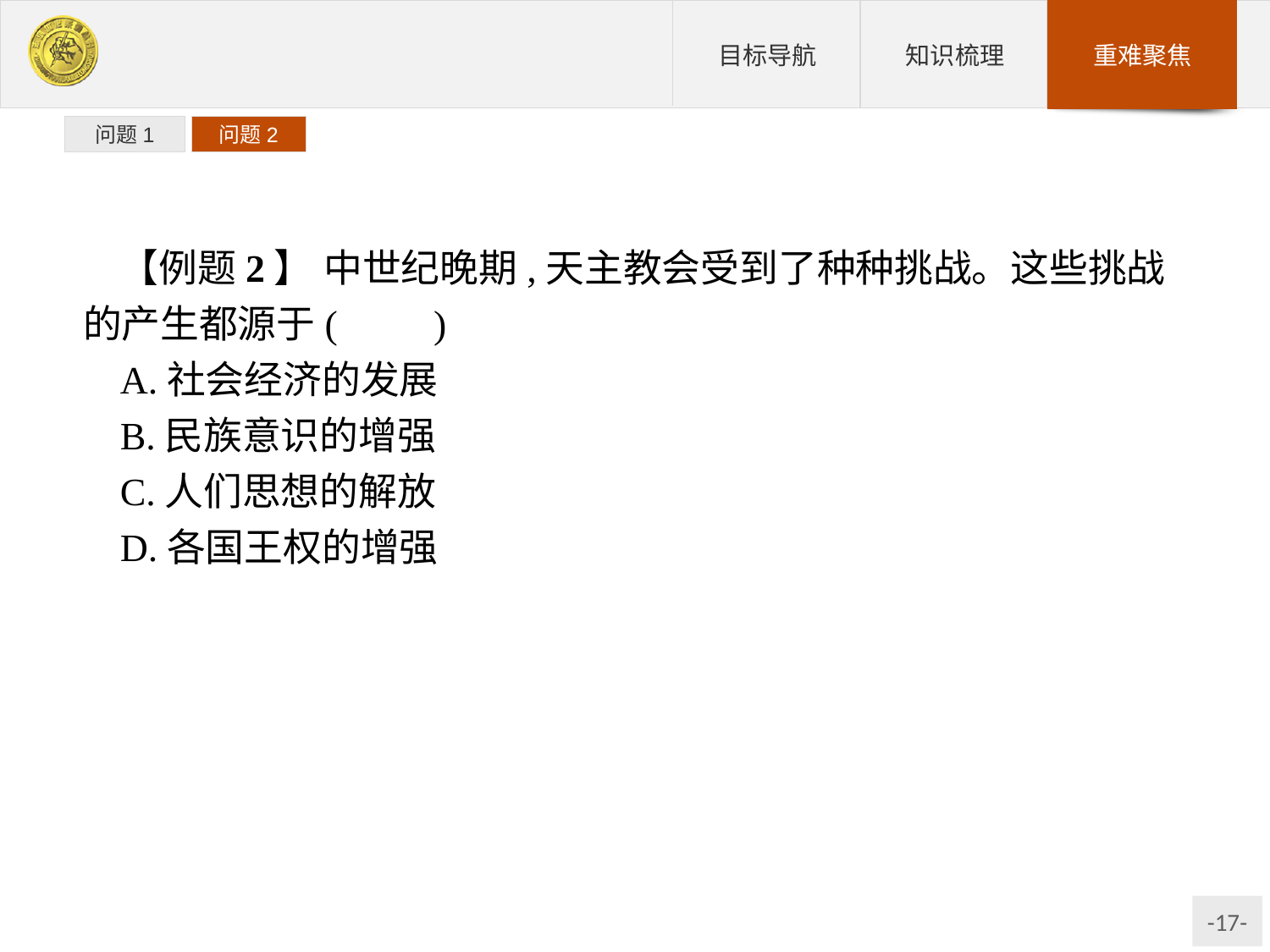

问题1
问题2
【例题2】 中世纪晚期,天主教会受到了种种挑战。这些挑战的产生都源于(　　)
A.社会经济的发展
B.民族意识的增强
C.人们思想的解放
D.各国王权的增强
解析:14~16世纪,西欧各国民族意识的增强、文艺复兴运动的开展以及王权的增强都是由西欧社会经济的发展和资本主义萌芽的产生所决定的。随着社会经济的发展,打破天主教会大一统的神权统治已成为不可阻挡的历史潮流。故选A项。
答案:A